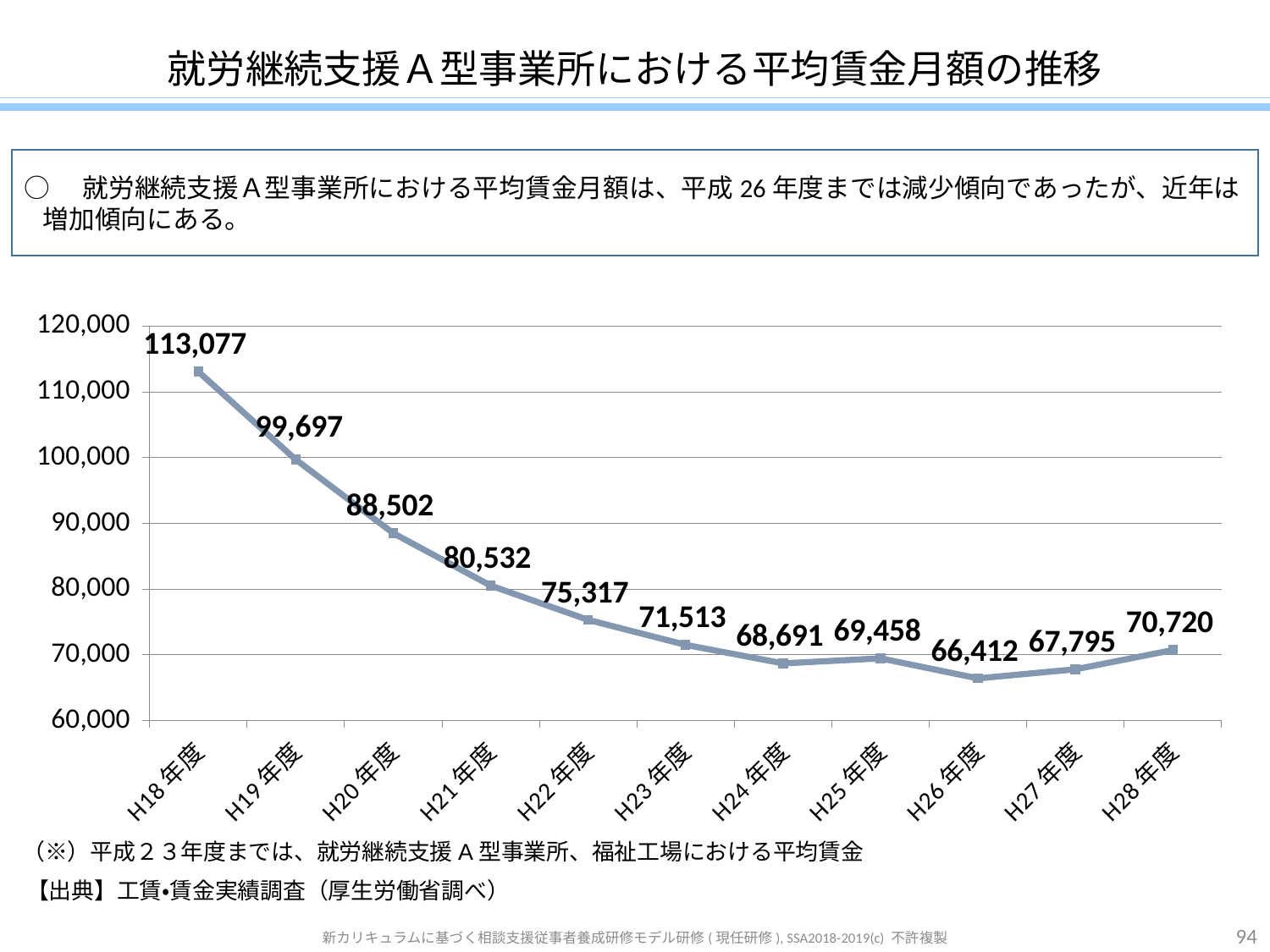

就労継続支援Ａ型事業所における平均賃金月額の推移
○　就労継続支援Ａ型事業所における平均賃金月額は、平成26年度までは減少傾向であったが、近年は増加傾向にある。

### Chart

| Category | 系列 1 |
|---|---|
| H18年度 | 113077.0 |
| H19年度 | 99697.0 |
| H20年度 | 88502.0 |
| H21年度 | 80532.0 |
| H22年度 | 75317.0 |
| H23年度 | 71513.0 |
| H24年度 | 68691.0 |
| H25年度 | 69458.0 |
| H26年度 | 66412.0 |
| H27年度 | 67795.0 |
| H28年度 | 70720.0 |
（※）平成２３年度までは、就労継続支援A型事業所、福祉工場における平均賃金
【出典】工賃・賃金実績調査（厚生労働省調べ）
94
新カリキュラムに基づく相談支援従事者養成研修モデル研修(現任研修), SSA2018-2019(c) 不許複製